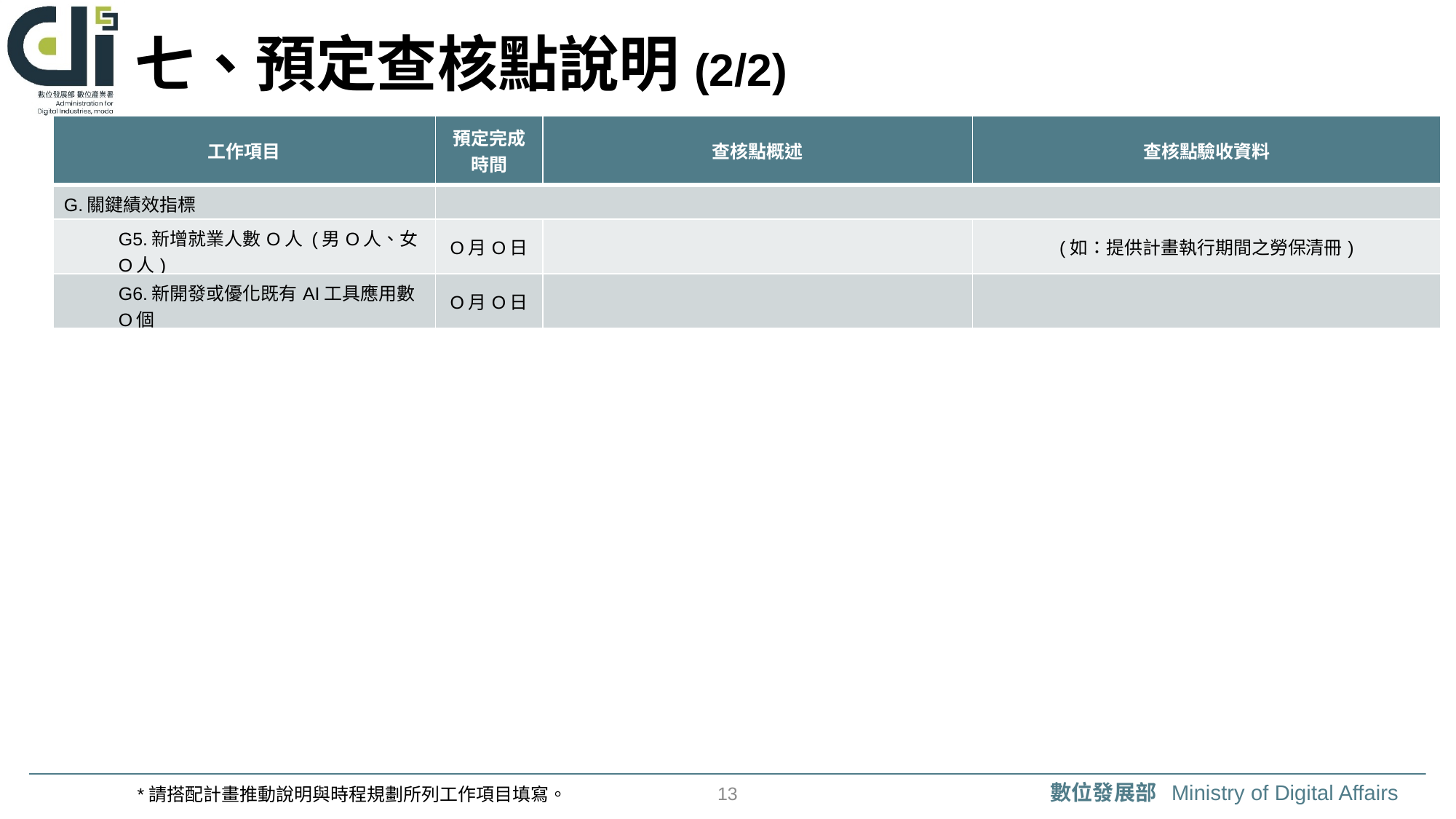

# 七、預定查核點說明(2/2)
| 工作項目 | 預定完成時間 | 查核點概述 | 查核點驗收資料 |
| --- | --- | --- | --- |
| G.關鍵績效指標 |  |  |  |
| G5.新增就業人數O人 (男O人、女O人) | O月O日 |  | (如：提供計畫執行期間之勞保清冊) |
| G6.新開發或優化既有AI工具應用數O個 | O月O日 |  |  |
*請搭配計畫推動說明與時程規劃所列工作項目填寫。
13